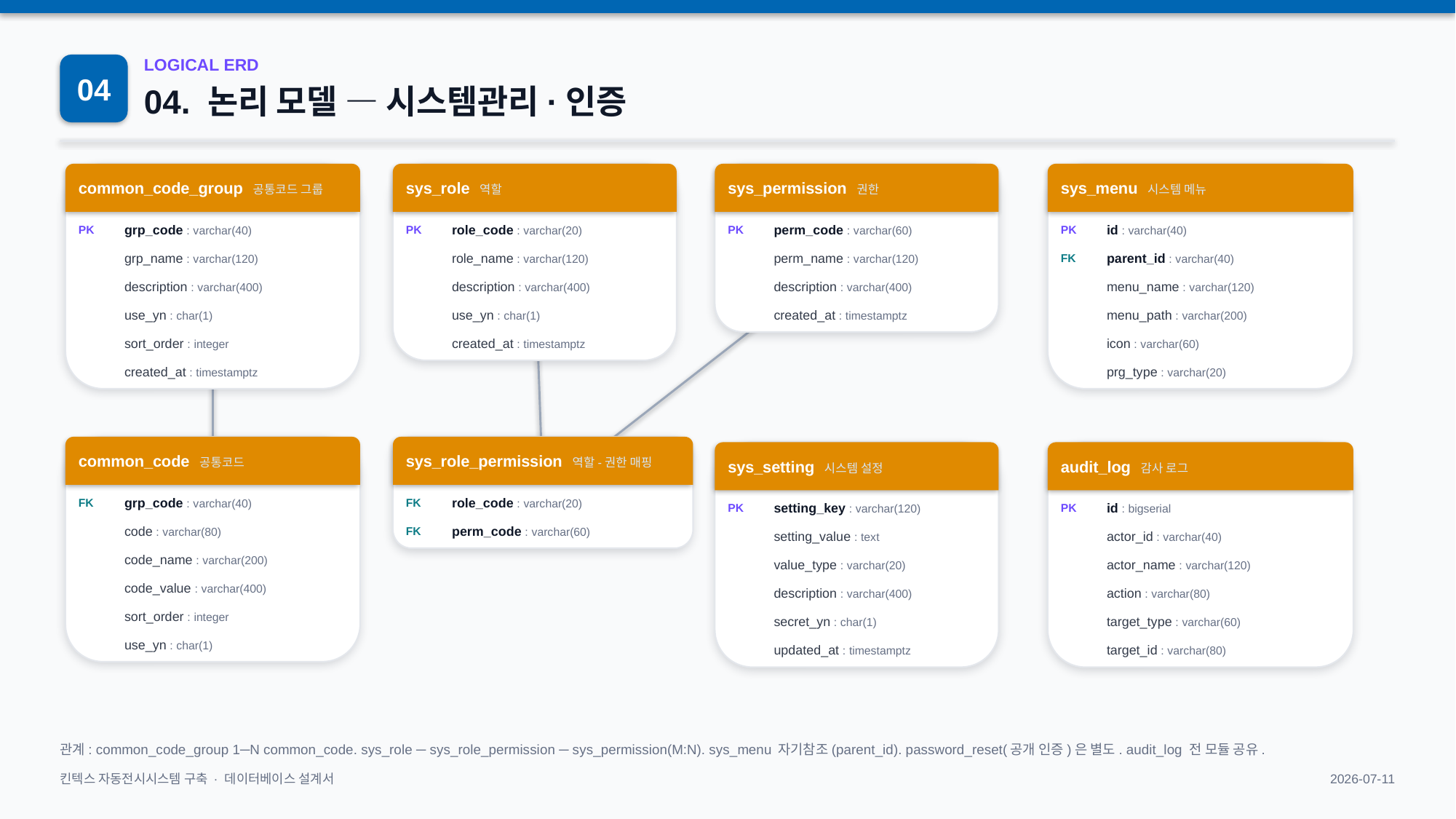

04
LOGICAL ERD
04. 논리 모델 — 시스템관리·인증

common_code_group  공통코드 그룹

sys_role  역할

sys_permission  권한

sys_menu  시스템 메뉴
PK
grp_code : varchar(40)
PK
role_code : varchar(20)
PK
perm_code : varchar(60)
PK
id : varchar(40)

grp_name : varchar(120)

role_name : varchar(120)

perm_name : varchar(120)
FK
parent_id : varchar(40)

description : varchar(400)

description : varchar(400)

description : varchar(400)

menu_name : varchar(120)

use_yn : char(1)

use_yn : char(1)

created_at : timestamptz

menu_path : varchar(200)

sort_order : integer

created_at : timestamptz

icon : varchar(60)

created_at : timestamptz

prg_type : varchar(20)

common_code  공통코드

sys_role_permission  역할-권한 매핑

sys_setting  시스템 설정

audit_log  감사 로그
FK
grp_code : varchar(40)
FK
role_code : varchar(20)
PK
setting_key : varchar(120)
PK
id : bigserial

code : varchar(80)
FK
perm_code : varchar(60)

setting_value : text

actor_id : varchar(40)

code_name : varchar(200)

value_type : varchar(20)

actor_name : varchar(120)

code_value : varchar(400)

description : varchar(400)

action : varchar(80)

sort_order : integer

secret_yn : char(1)

target_type : varchar(60)

use_yn : char(1)

updated_at : timestamptz

target_id : varchar(80)
관계: common_code_group 1─N common_code. sys_role ─ sys_role_permission ─ sys_permission(M:N). sys_menu 자기참조(parent_id). password_reset(공개 인증)은 별도. audit_log 전 모듈 공유.
킨텍스 자동전시시스템 구축 · 데이터베이스 설계서
2026-07-11